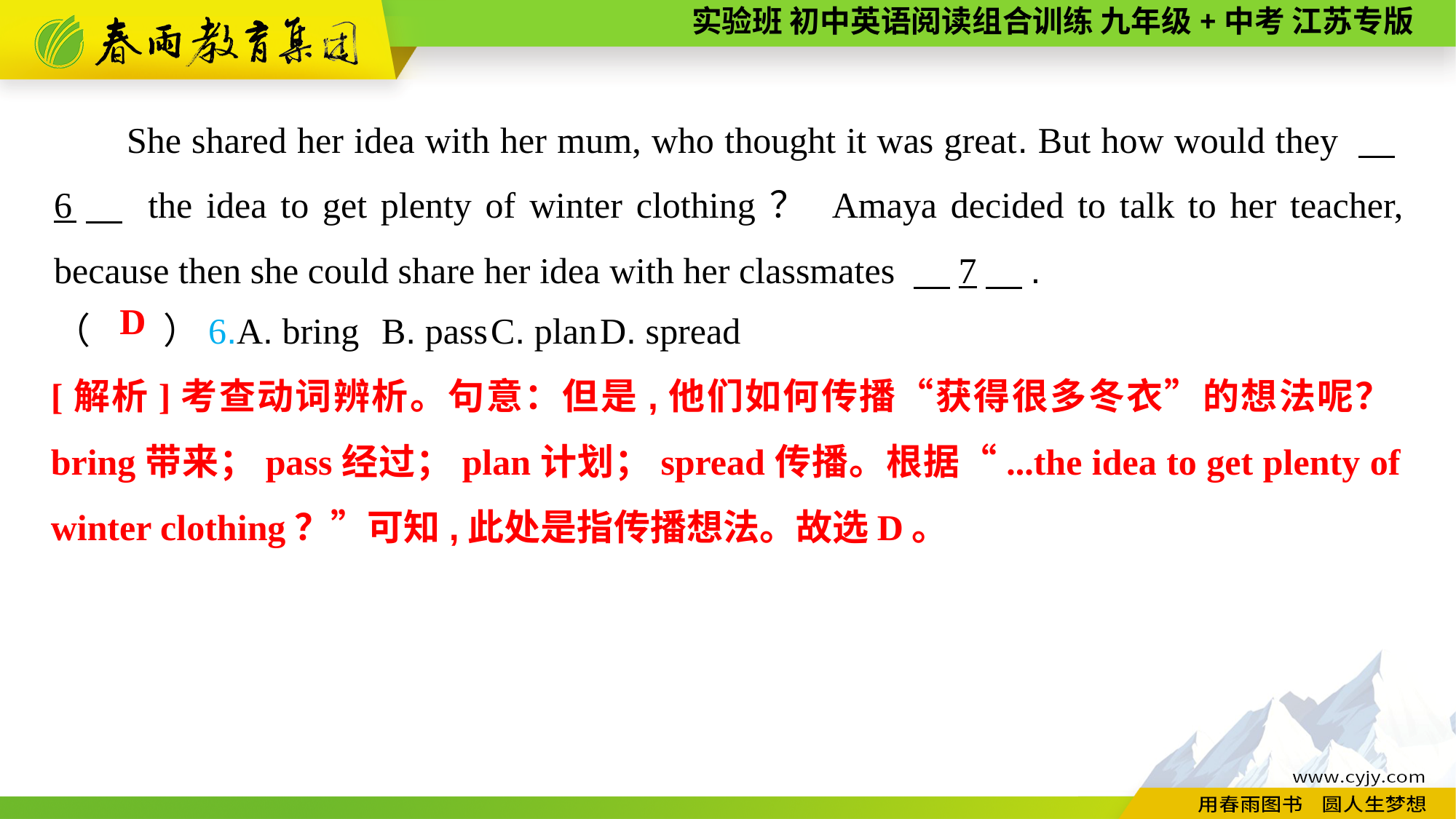

She shared her idea with her mum, who thought it was great. But how would they 　6　 the idea to get plenty of winter clothing？ Amaya decided to talk to her teacher, because then she could share her idea with her classmates 　7　.
（　　）6.A. bring	B. pass	C. plan	D. spread
D
[解析]考查动词辨析。句意：但是,他们如何传播“获得很多冬衣”的想法呢？bring带来；pass经过；plan计划；spread传播。根据“...the idea to get plenty of winter clothing？”可知,此处是指传播想法。故选D。